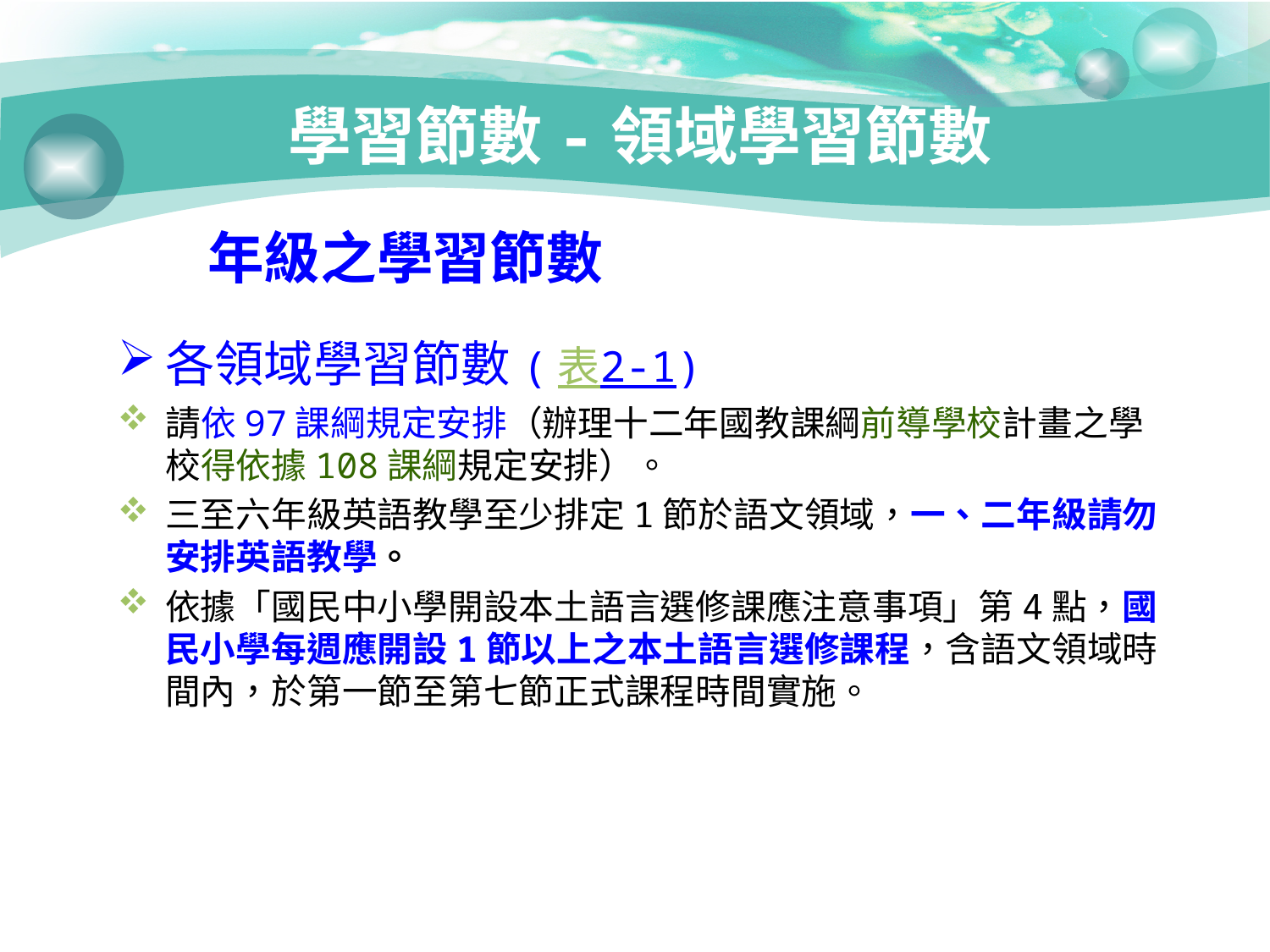

# 學習節數-領域學習節數
年級之學習節數
各領域學習節數(表2-1)
請依97課綱規定安排（辦理十二年國教課綱前導學校計畫之學校得依據108課綱規定安排）。
三至六年級英語教學至少排定1節於語文領域，一、二年級請勿安排英語教學。
依據「國民中小學開設本土語言選修課應注意事項」第4點，國民小學每週應開設1節以上之本土語言選修課程，含語文領域時間內，於第一節至第七節正式課程時間實施。